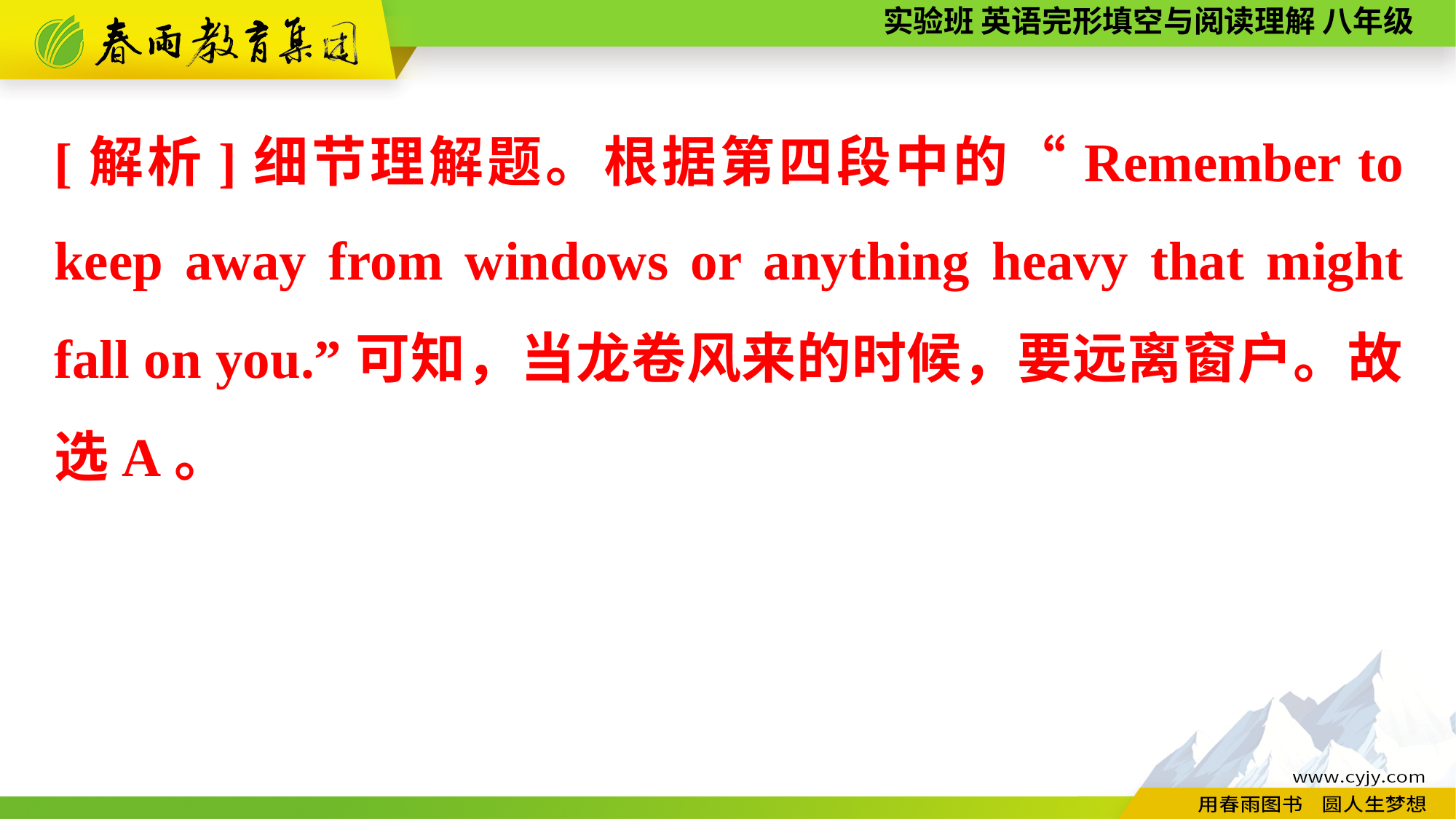

[解析]细节理解题。根据第四段中的“Remember to keep away from windows or anything heavy that might fall on you.”可知，当龙卷风来的时候，要远离窗户。故选A。